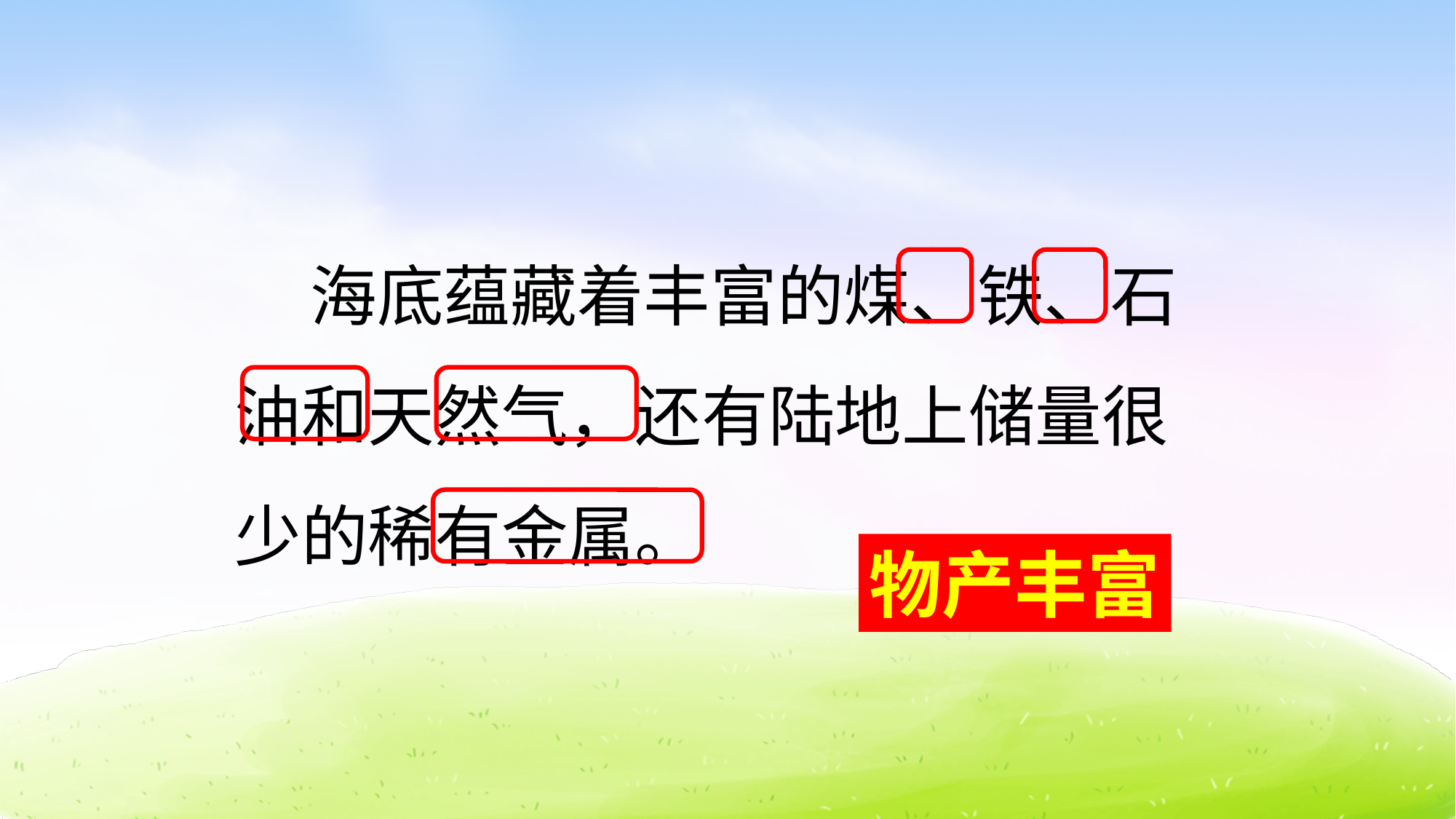

海底蕴藏着丰富的煤、铁、石油和天然气，还有陆地上储量很少的稀有金属。

物产丰富